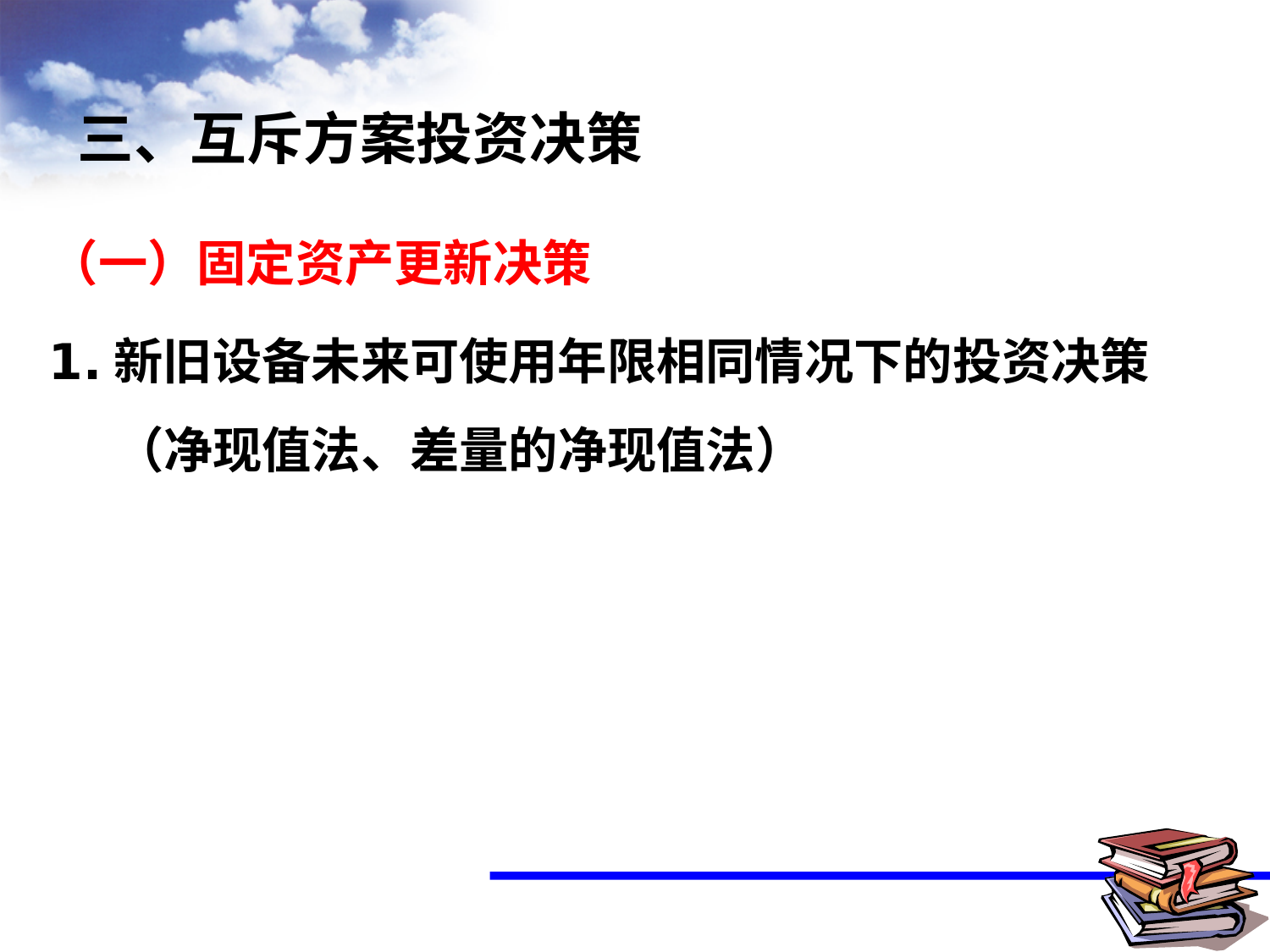

# 三、互斥方案投资决策
（一）固定资产更新决策
1.新旧设备未来可使用年限相同情况下的投资决策（净现值法、差量的净现值法）